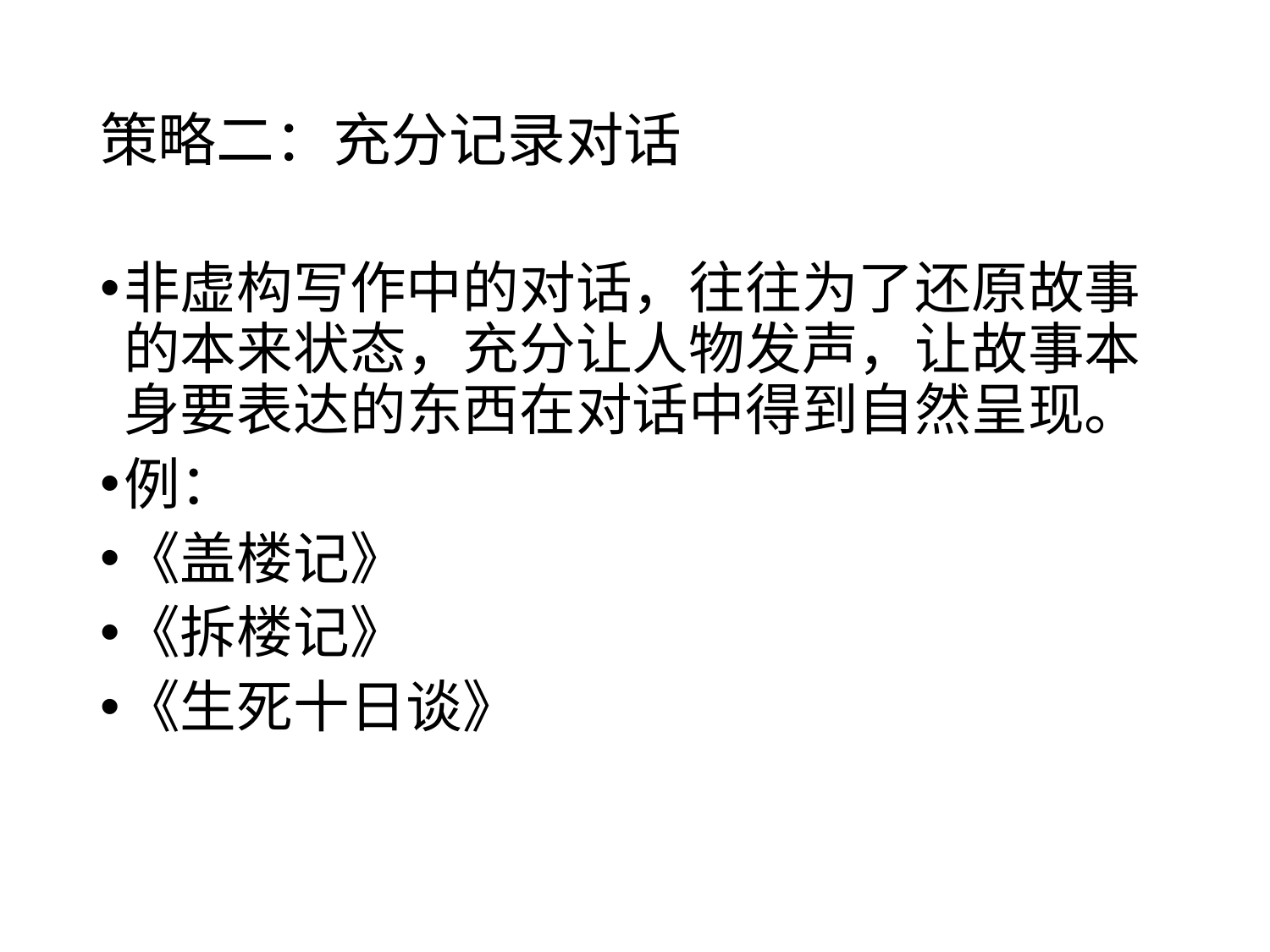

# 策略二：充分记录对话
非虚构写作中的对话，往往为了还原故事的本来状态，充分让人物发声，让故事本身要表达的东西在对话中得到自然呈现。
例：
《盖楼记》
《拆楼记》
《生死十日谈》